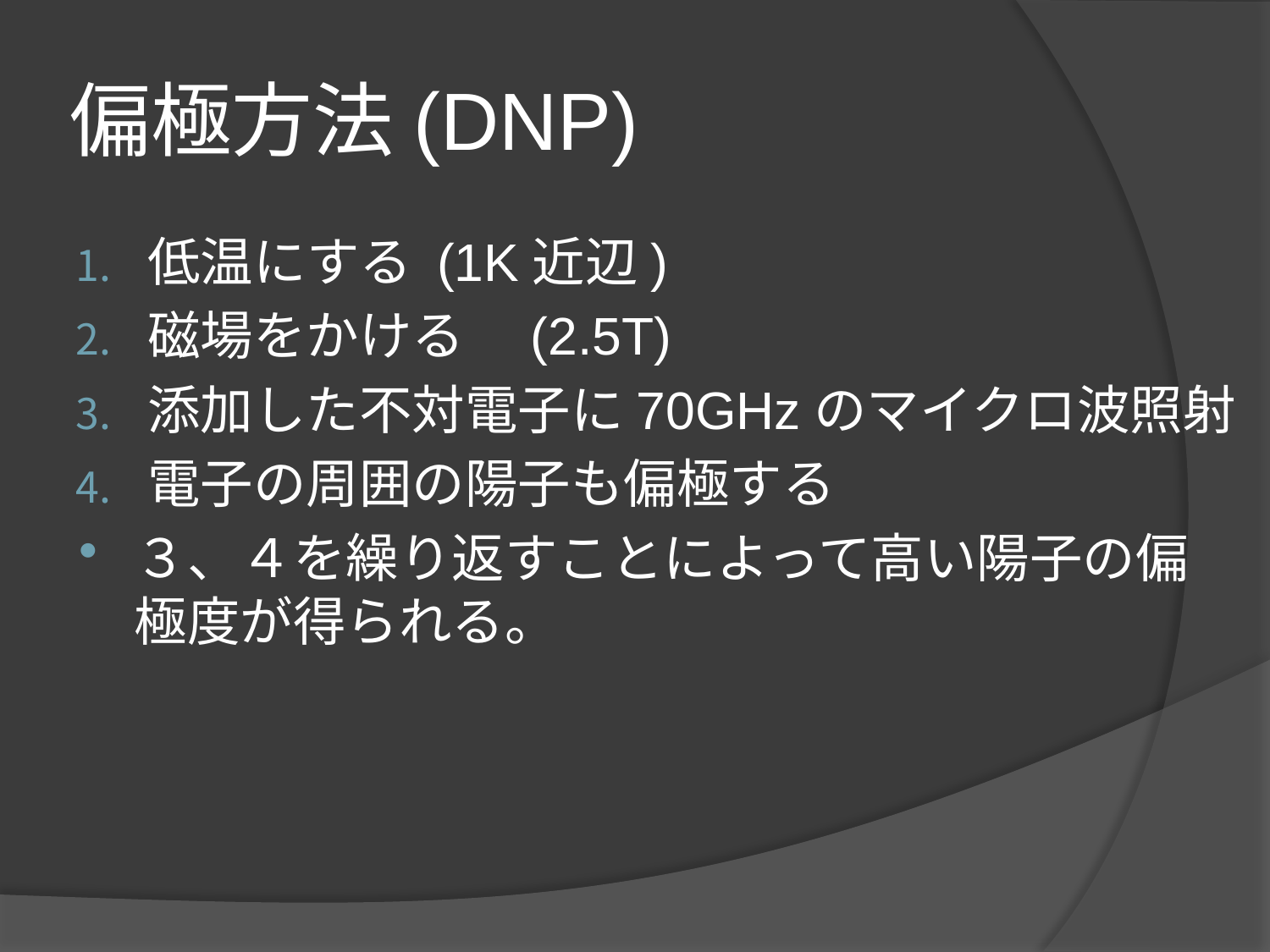

# 偏極方法(DNP)
低温にする (1K近辺)
磁場をかける　(2.5T)
添加した不対電子に70GHzのマイクロ波照射
電子の周囲の陽子も偏極する
３、４を繰り返すことによって高い陽子の偏極度が得られる。